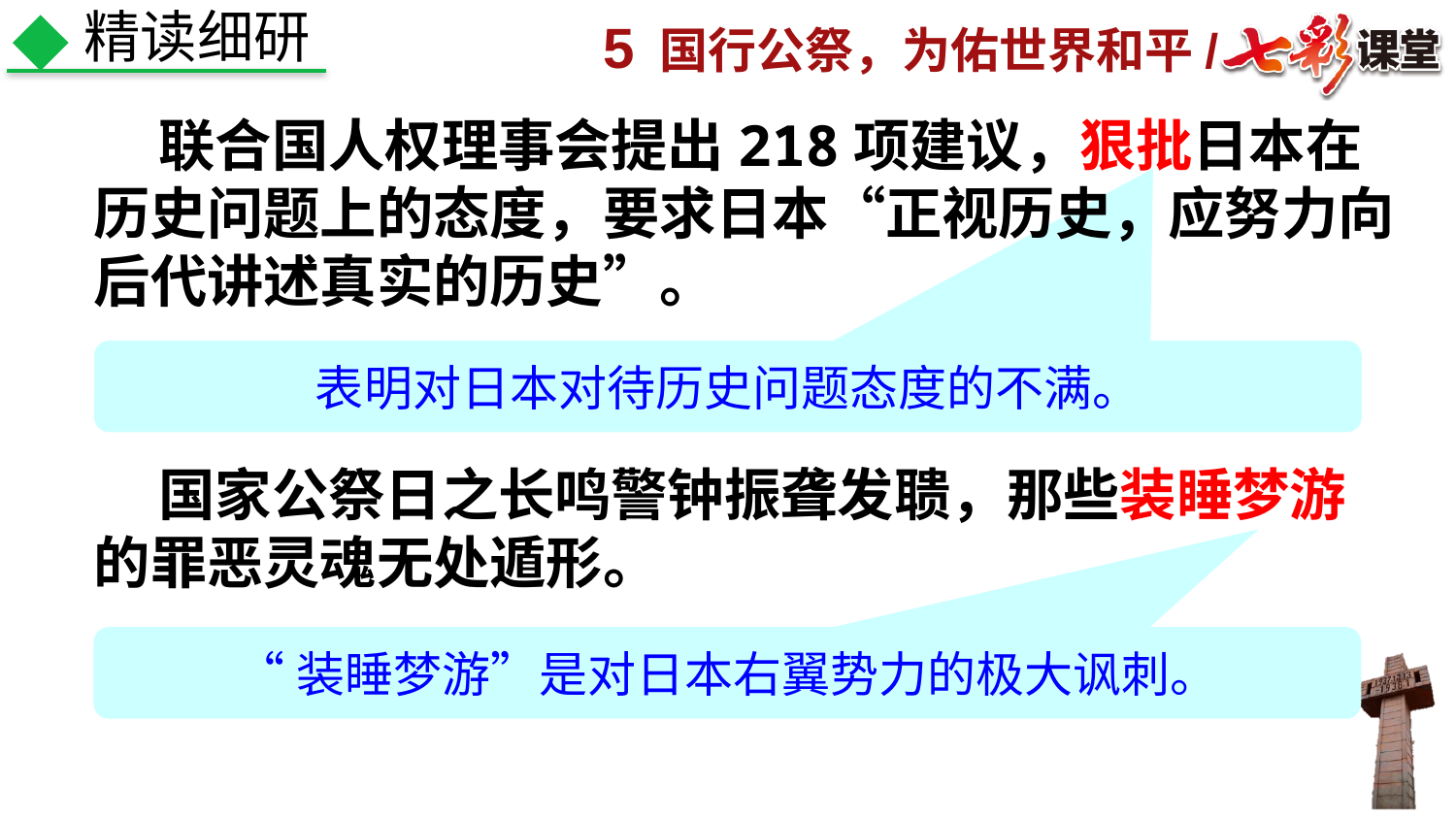

精读细研

    联合国人权理事会提出218项建议，狠批日本在历史问题上的态度，要求日本“正视历史，应努力向后代讲述真实的历史”。
表明对日本对待历史问题态度的不满。
    国家公祭日之长鸣警钟振聋发聩，那些装睡梦游的罪恶灵魂无处遁形。
“装睡梦游”是对日本右翼势力的极大讽刺。